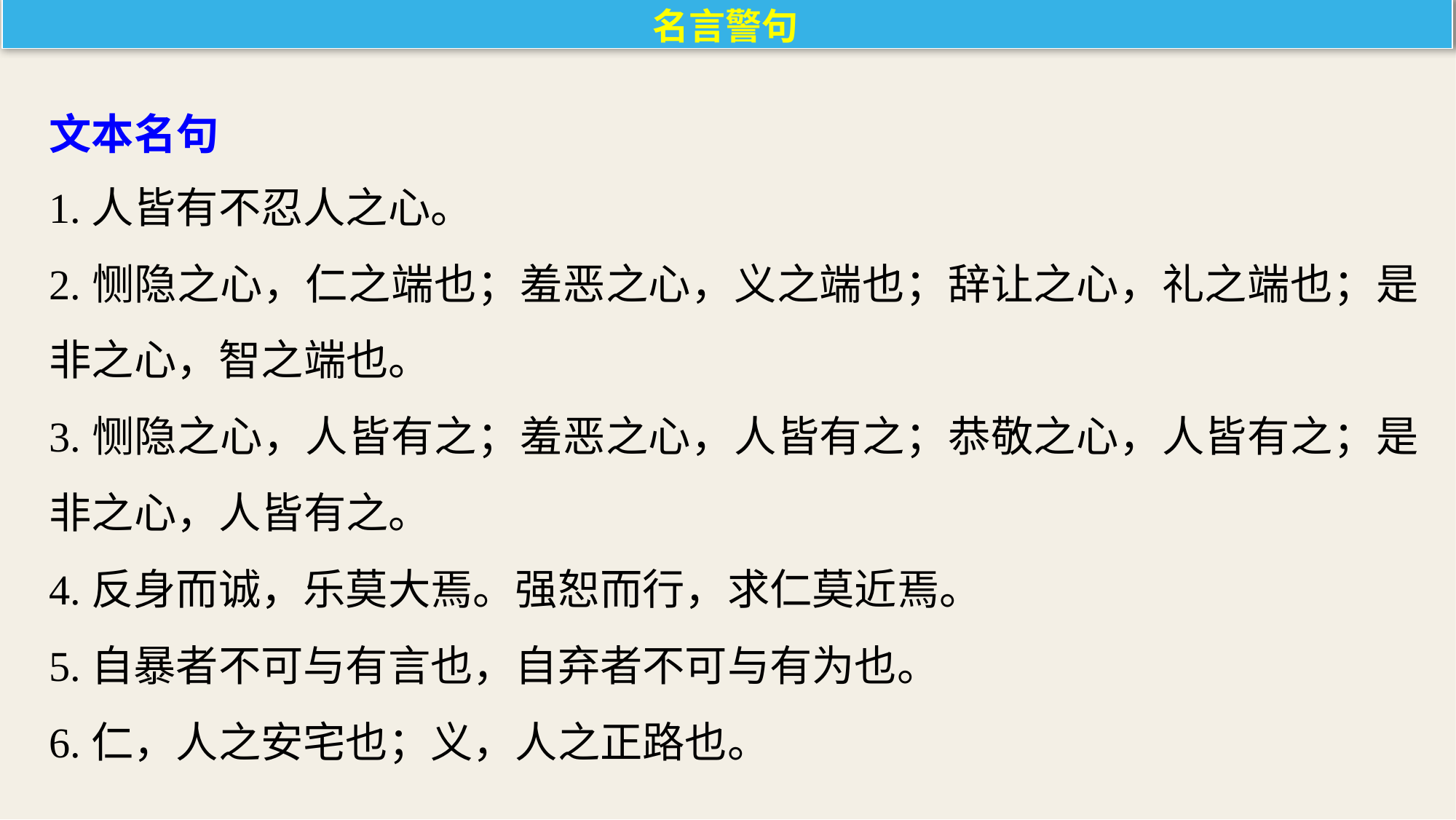

名言警句
文本名句
1.人皆有不忍人之心。
2.恻隐之心，仁之端也；羞恶之心，义之端也；辞让之心，礼之端也；是非之心，智之端也。
3.恻隐之心，人皆有之；羞恶之心，人皆有之；恭敬之心，人皆有之；是非之心，人皆有之。
4.反身而诚，乐莫大焉。强恕而行，求仁莫近焉。
5.自暴者不可与有言也，自弃者不可与有为也。
6.仁，人之安宅也；义，人之正路也。